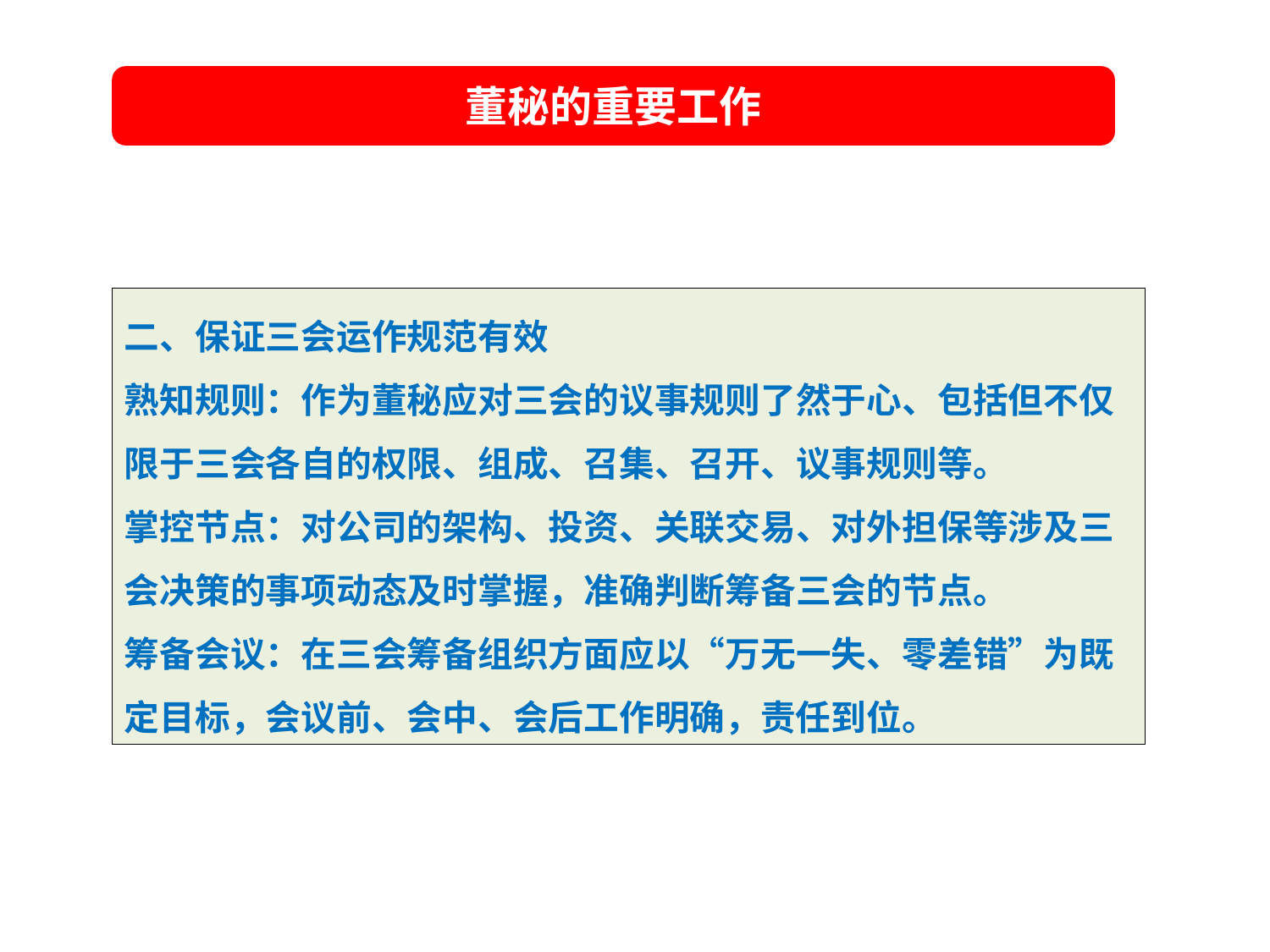

董秘的重要工作
夯实基础
二、保证三会运作规范有效
熟知规则：作为董秘应对三会的议事规则了然于心、包括但不仅限于三会各自的权限、组成、召集、召开、议事规则等。
掌控节点：对公司的架构、投资、关联交易、对外担保等涉及三会决策的事项动态及时掌握，准确判断筹备三会的节点。
筹备会议：在三会筹备组织方面应以“万无一失、零差错”为既定目标，会议前、会中、会后工作明确，责任到位。
提升市值
加速发展